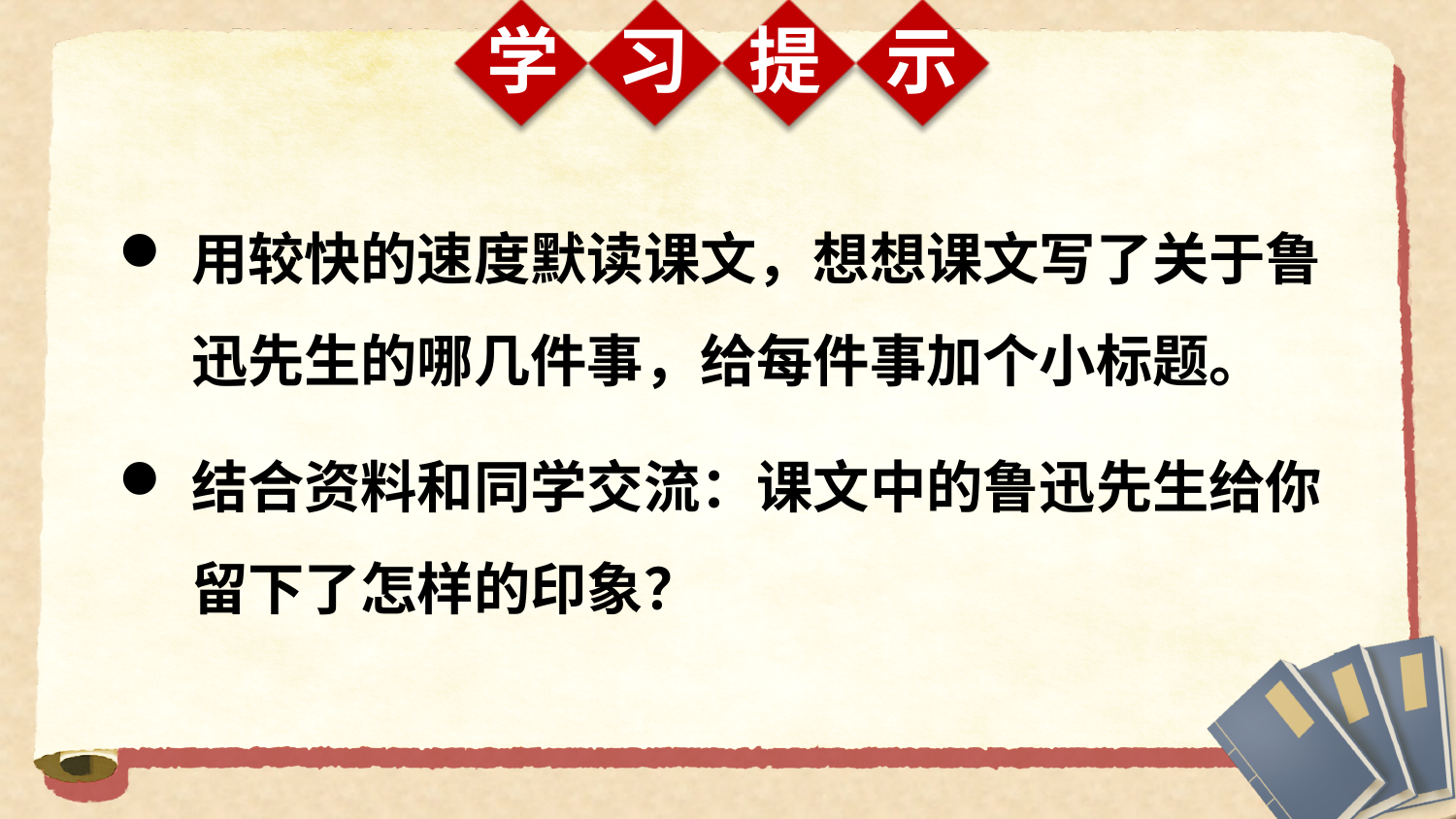

学
习
提
示
用较快的速度默读课文，想想课文写了关于鲁迅先生的哪几件事，给每件事加个小标题。
结合资料和同学交流：课文中的鲁迅先生给你留下了怎样的印象？